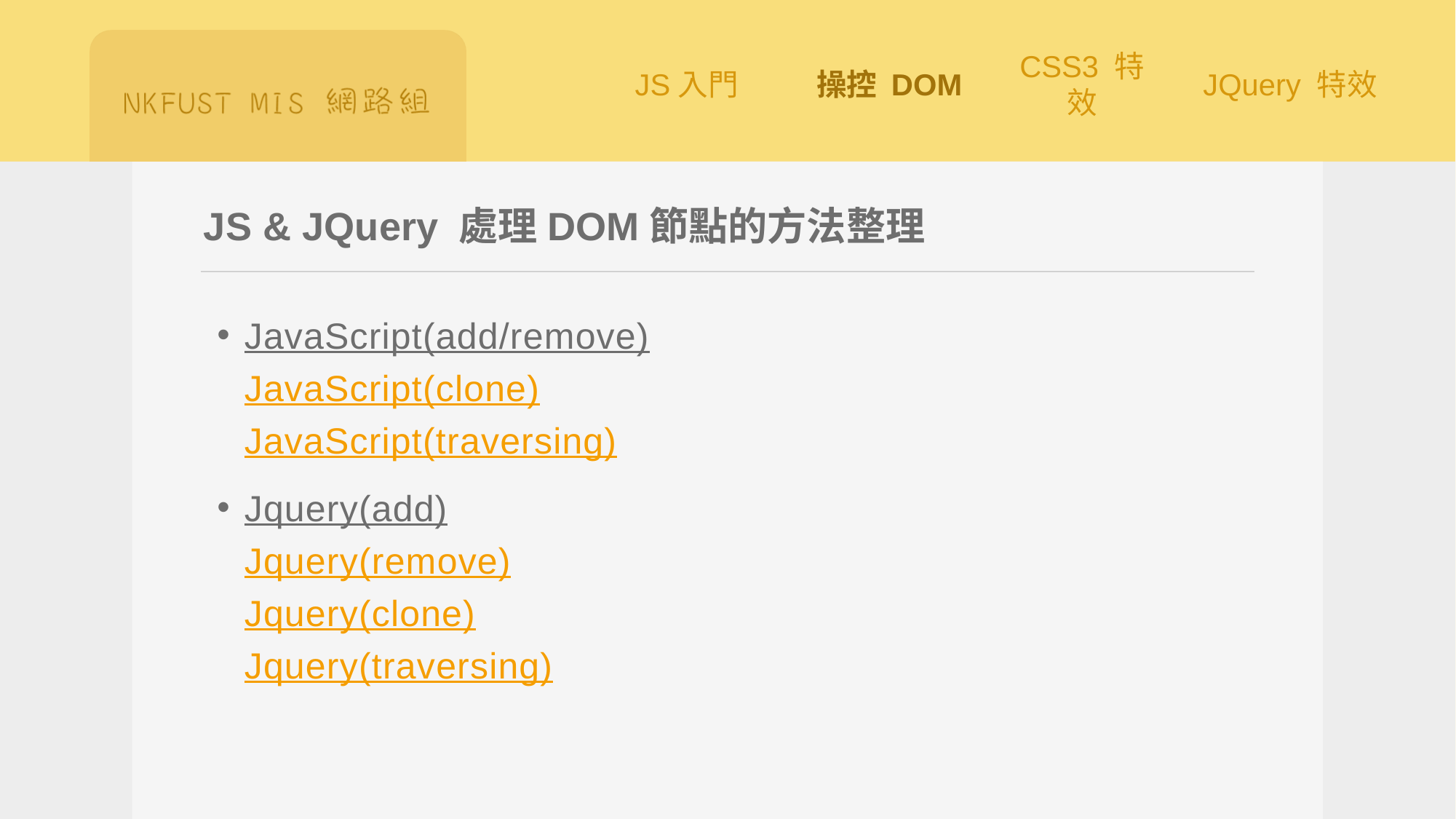

# JS & JQuery 處理DOM節點的方法整理
JavaScript(add/remove)
JavaScript(clone)
JavaScript(traversing)
Jquery(add)
Jquery(remove)
Jquery(clone)
Jquery(traversing)